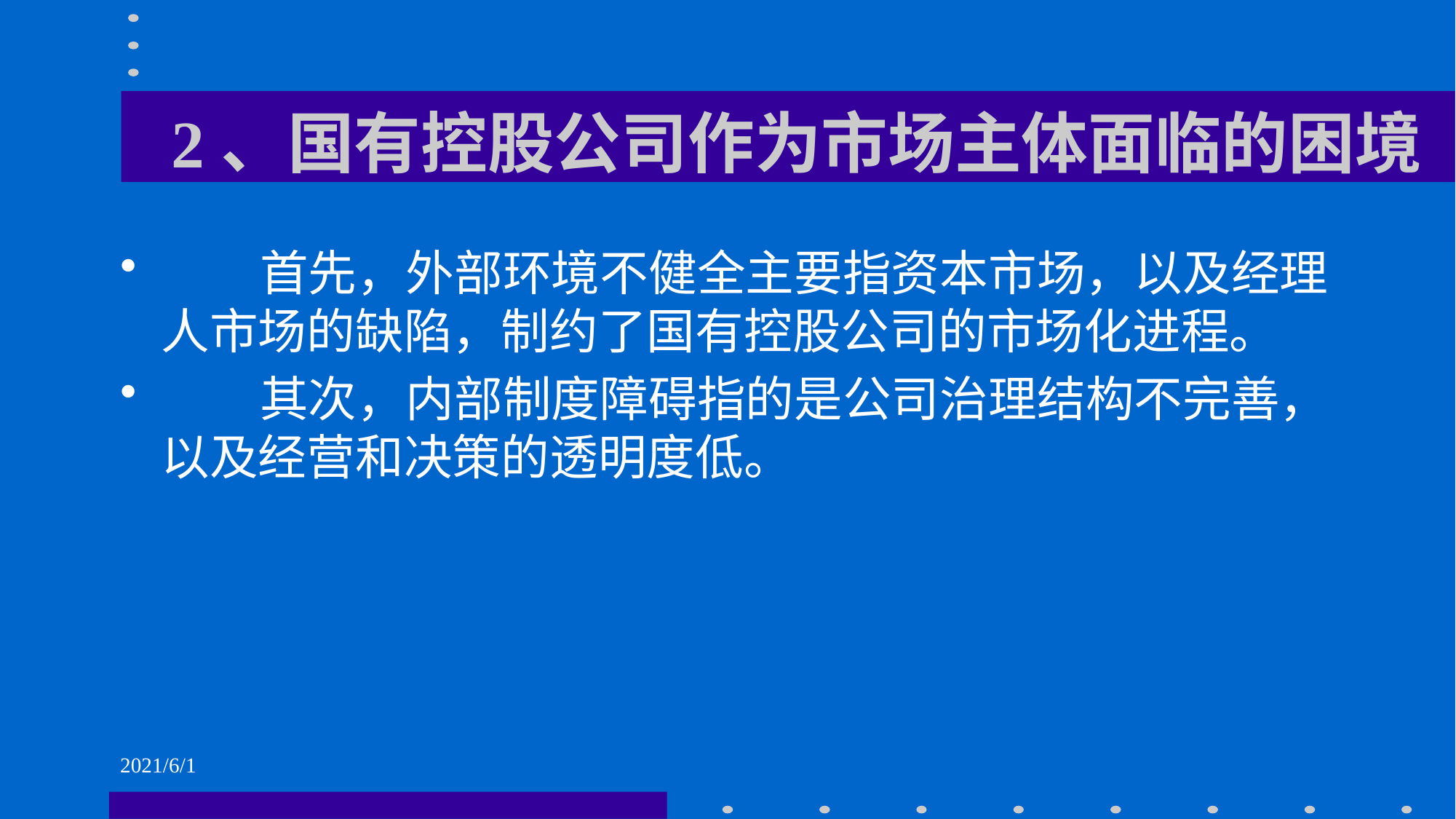

# 2、国有控股公司作为市场主体面临的困境
        首先，外部环境不健全主要指资本市场，以及经理人市场的缺陷，制约了国有控股公司的市场化进程。
        其次，内部制度障碍指的是公司治理结构不完善，以及经营和决策的透明度低。
2021/6/1